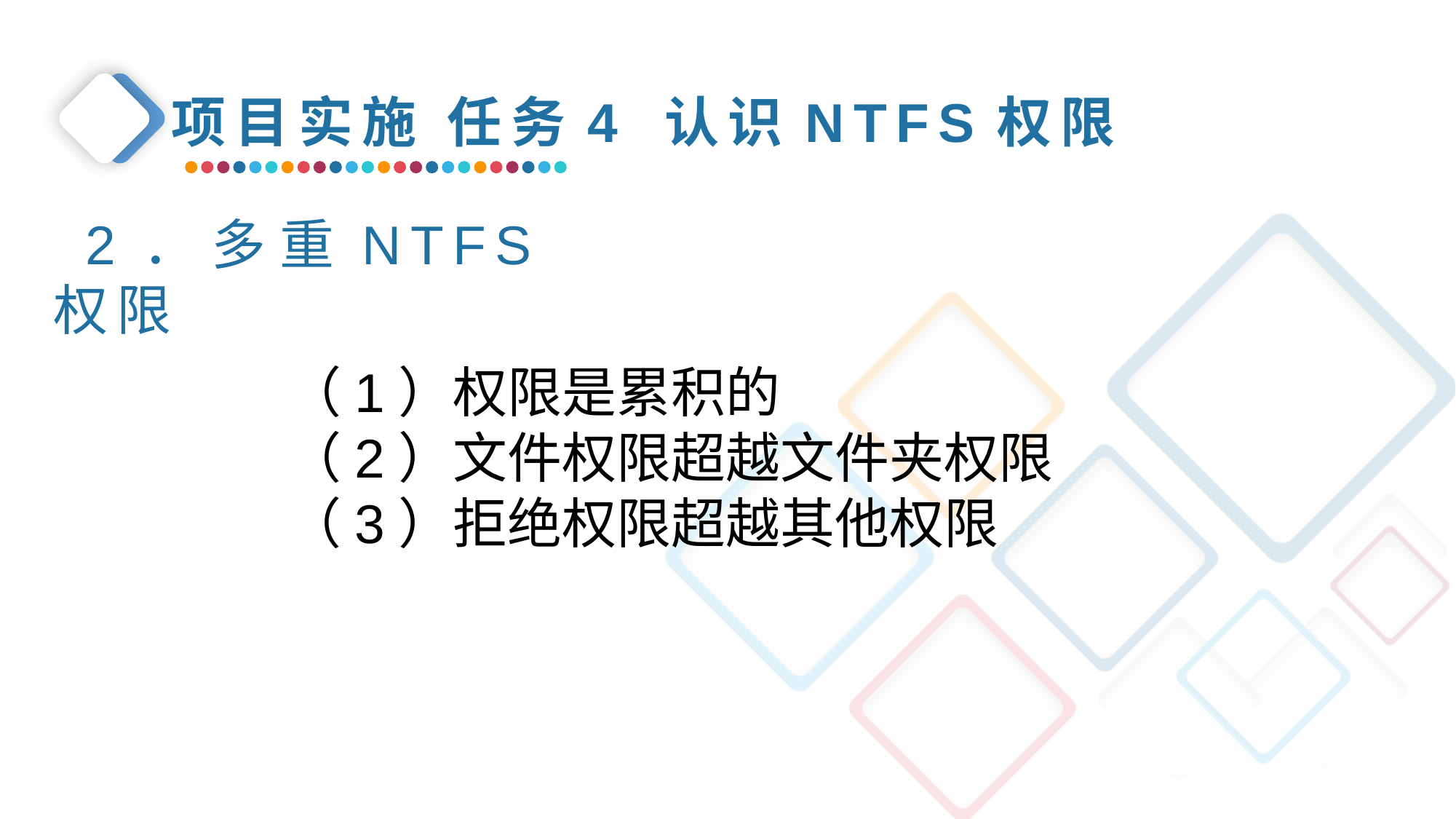

项目实施 任务4 认识NTFS权限

2．多重NTFS权限
（1）权限是累积的
（2）文件权限超越文件夹权限
（3）拒绝权限超越其他权限